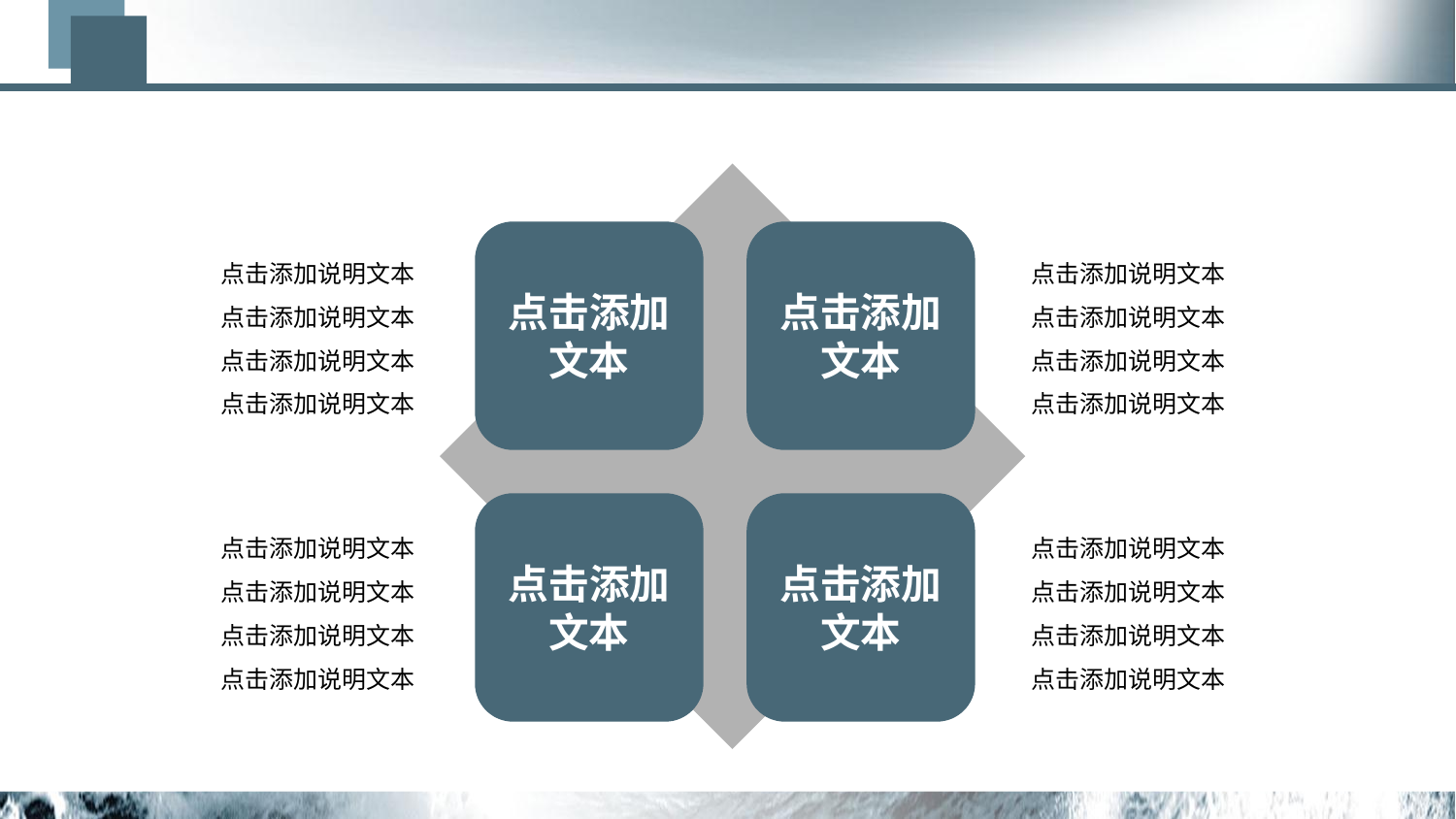

点击添加
文本
点击添加
文本
点击添加说明文本
点击添加说明文本
点击添加说明文本
点击添加说明文本
点击添加说明文本
点击添加说明文本
点击添加说明文本
点击添加说明文本
点击添加
文本
点击添加
文本
点击添加说明文本
点击添加说明文本
点击添加说明文本
点击添加说明文本
点击添加说明文本
点击添加说明文本
点击添加说明文本
点击添加说明文本